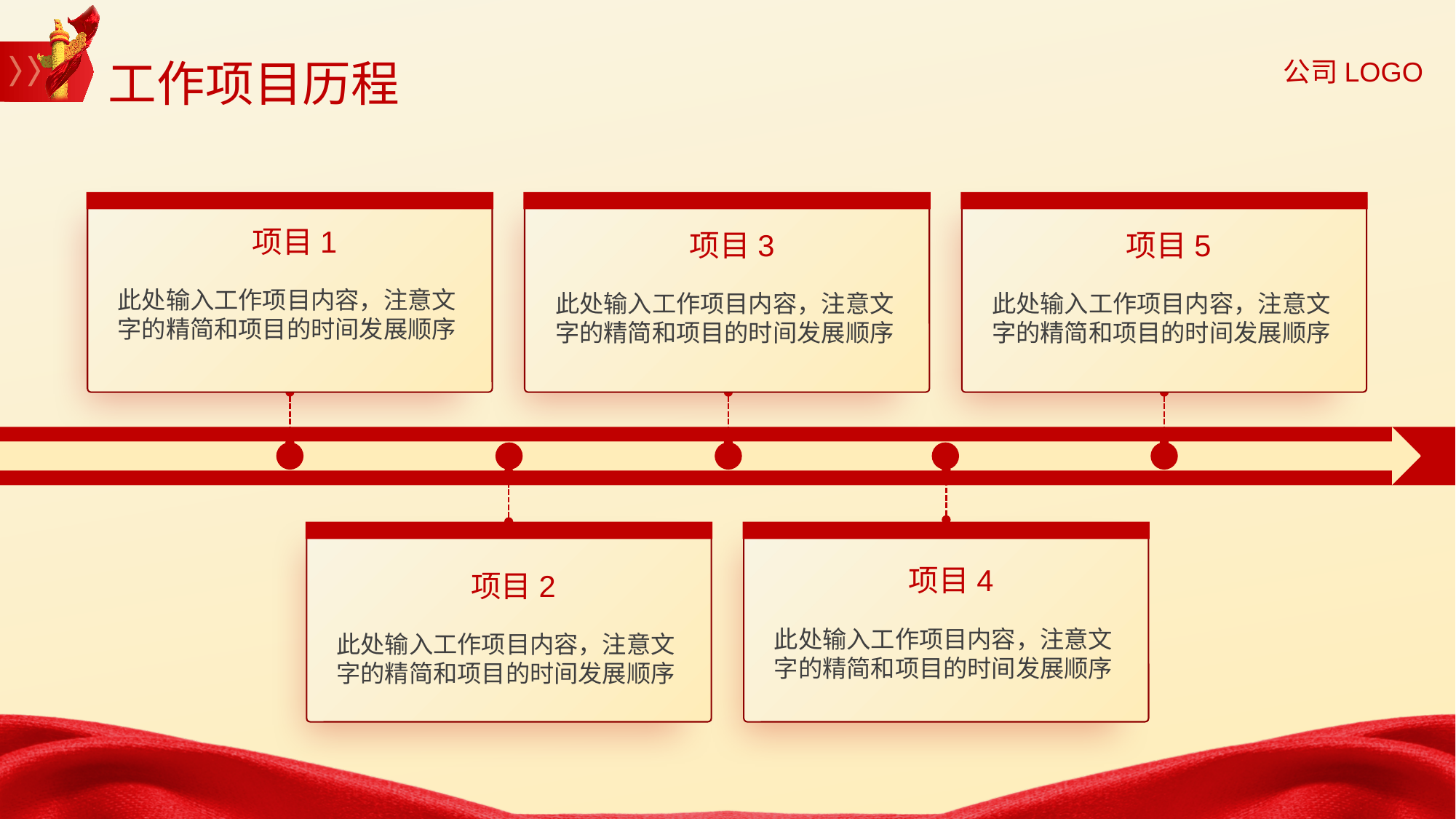

工作项目历程

项目1
项目3
项目5
此处输入工作项目内容，注意文字的精简和项目的时间发展顺序
此处输入工作项目内容，注意文字的精简和项目的时间发展顺序
此处输入工作项目内容，注意文字的精简和项目的时间发展顺序

项目4
项目2
此处输入工作项目内容，注意文字的精简和项目的时间发展顺序
此处输入工作项目内容，注意文字的精简和项目的时间发展顺序